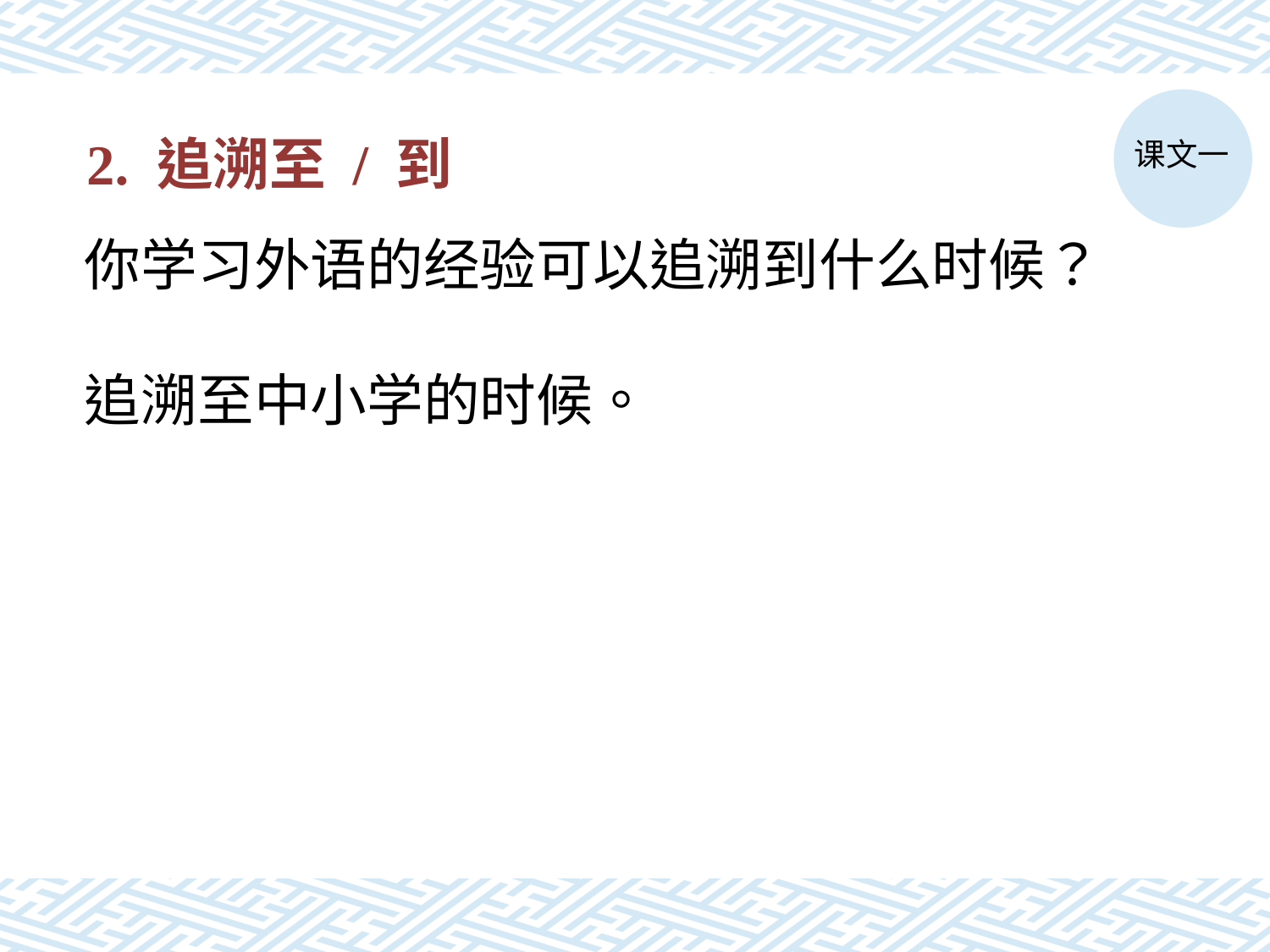

课文一
# 2. 追溯至 / 到
你学习外语的经验可以追溯到什么时候？
追溯至中小学的时候。